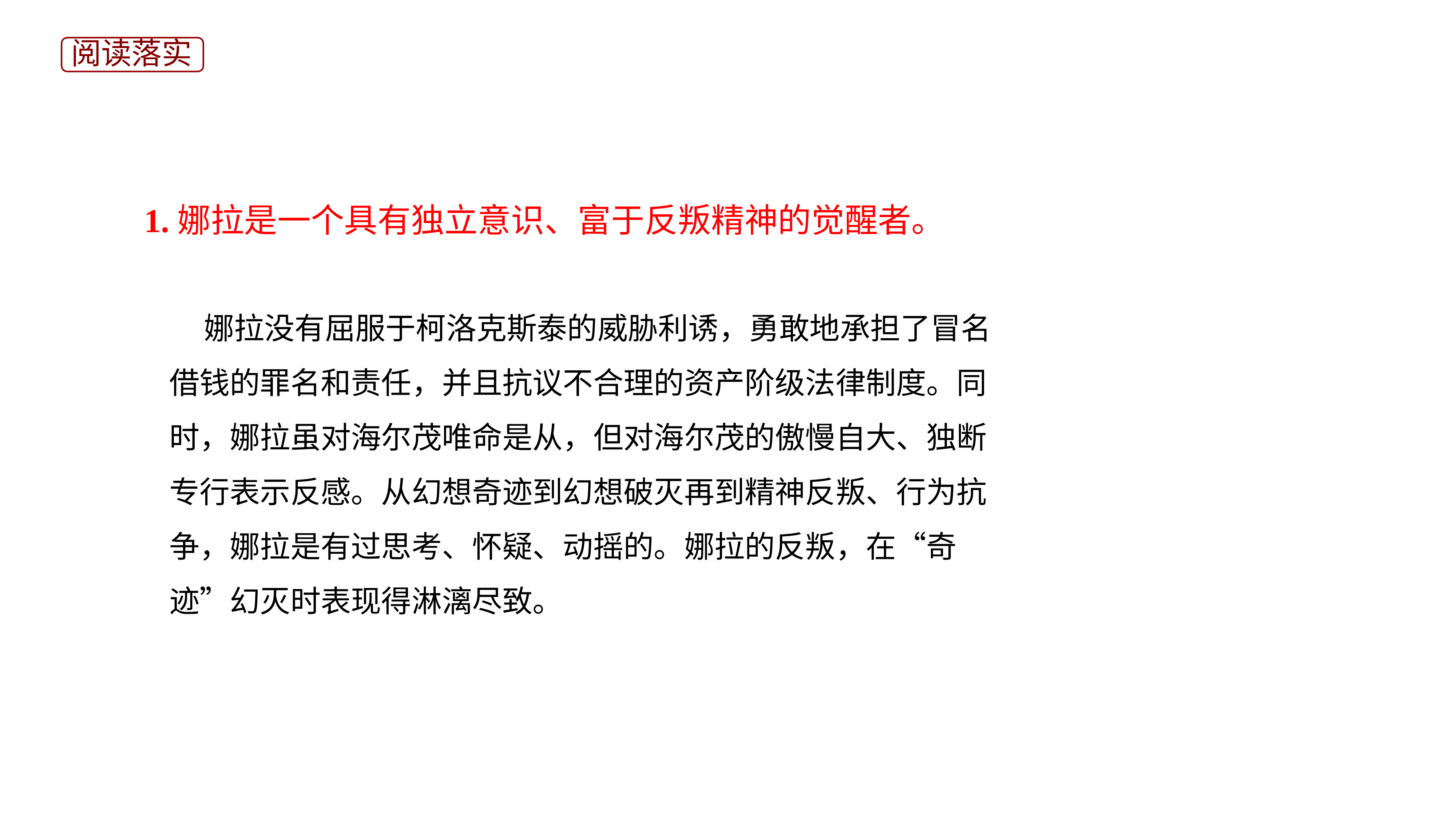

阅读落实

1.娜拉是一个具有独立意识、富于反叛精神的觉醒者。
    娜拉没有屈服于柯洛克斯泰的威胁利诱，勇敢地承担了冒名借钱的罪名和责任，并且抗议不合理的资产阶级法律制度。同时，娜拉虽对海尔茂唯命是从，但对海尔茂的傲慢自大、独断专行表示反感。从幻想奇迹到幻想破灭再到精神反叛、行为抗争，娜拉是有过思考、怀疑、动摇的。娜拉的反叛，在“奇迹”幻灭时表现得淋漓尽致。